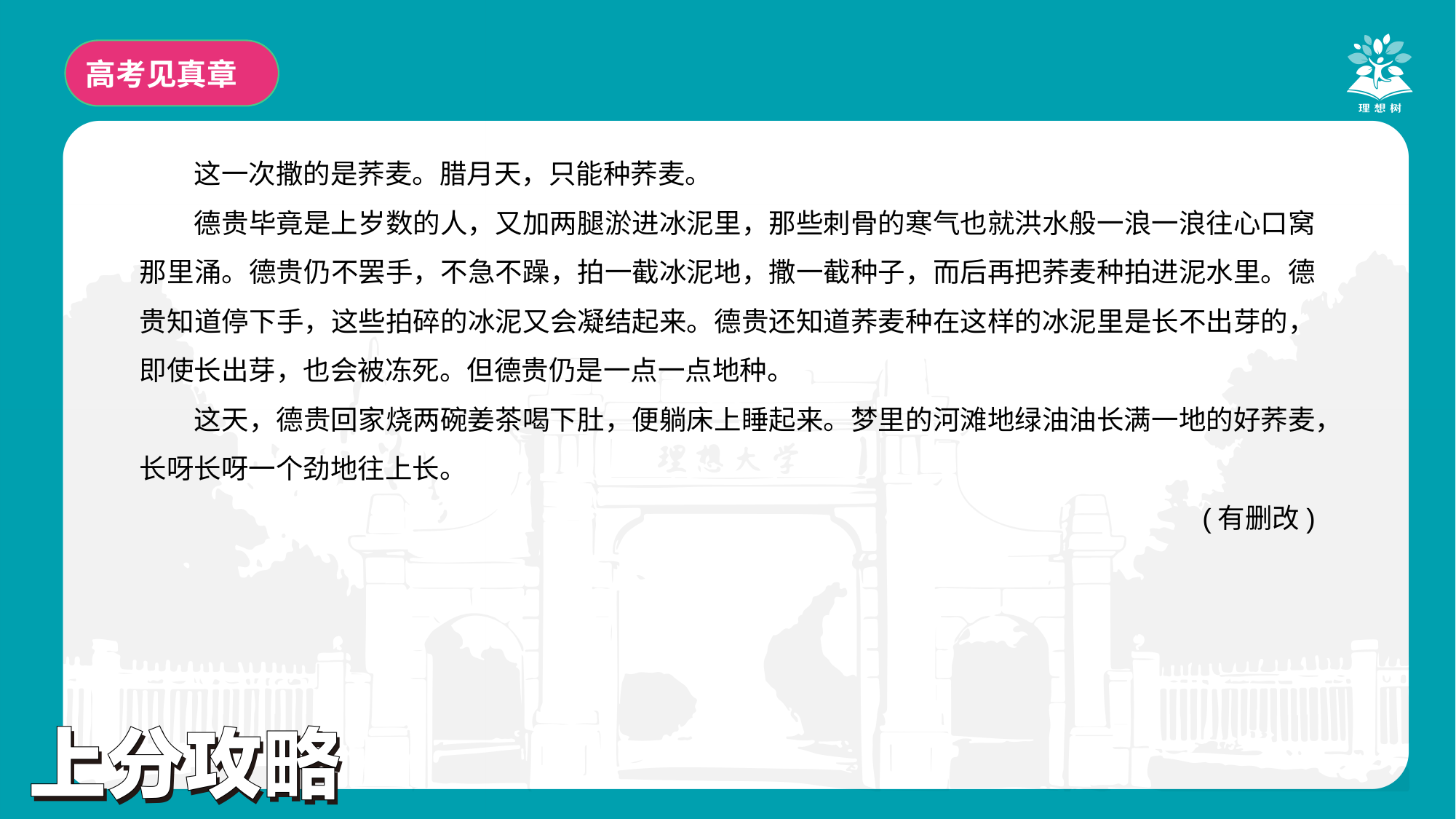

高考见真章
这一次撒的是荞麦。腊月天，只能种荞麦。
德贵毕竟是上岁数的人，又加两腿淤进冰泥里，那些刺骨的寒气也就洪水般一浪一浪往心口窝那里涌。德贵仍不罢手，不急不躁，拍一截冰泥地，撒一截种子，而后再把荞麦种拍进泥水里。德贵知道停下手，这些拍碎的冰泥又会凝结起来。德贵还知道荞麦种在这样的冰泥里是长不出芽的，即使长出芽，也会被冻死。但德贵仍是一点一点地种。
这天，德贵回家烧两碗姜茶喝下肚，便躺床上睡起来。梦里的河滩地绿油油长满一地的好荞麦，长呀长呀一个劲地往上长。
(有删改)